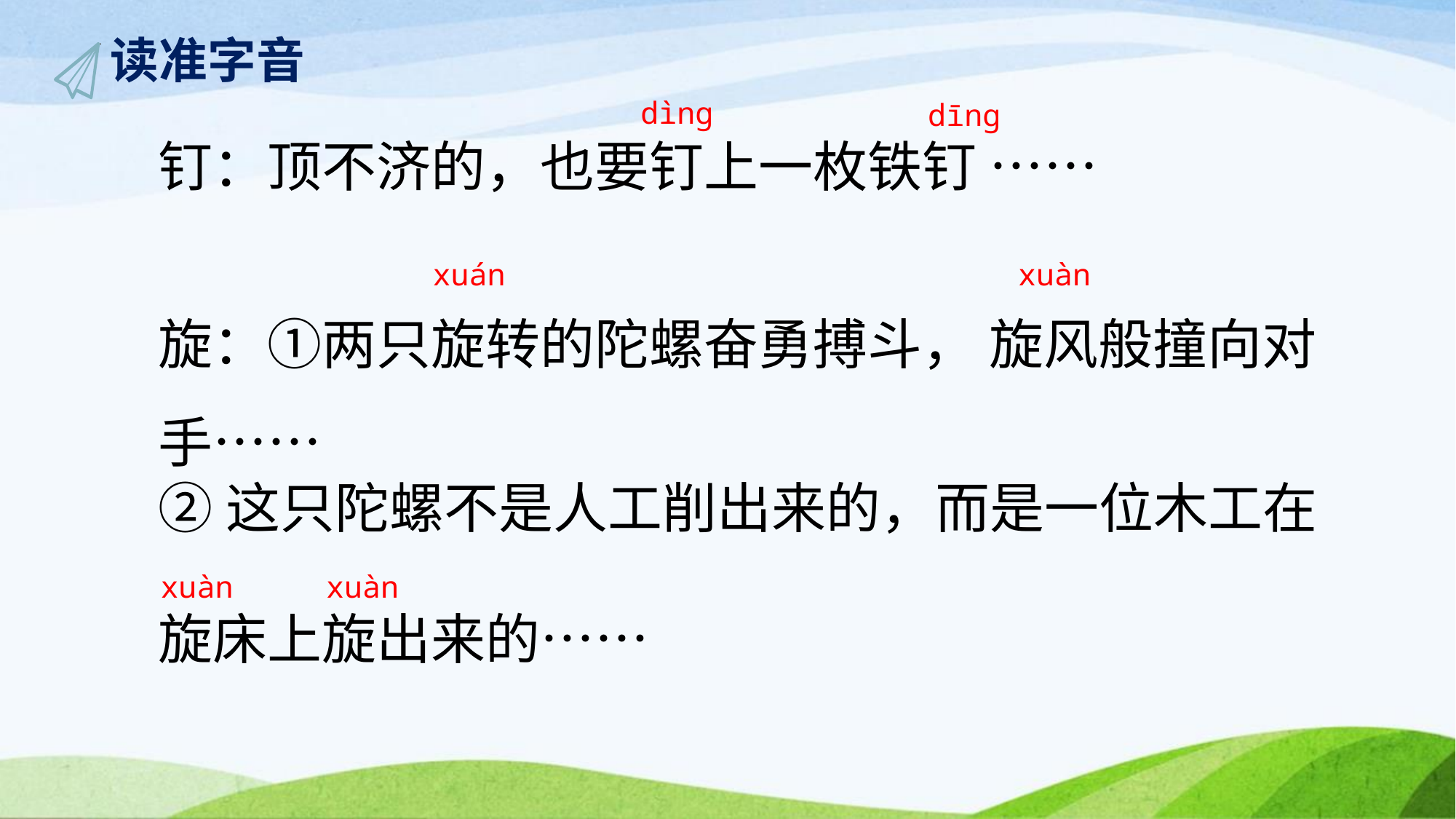

读准字音

dīng
dìng
钉：顶不济的，也要钉上一枚铁钉 ……
xuán
xuàn
旋：①两只旋转的陀螺奋勇搏斗， 旋风般撞向对手……
②这只陀螺不是人工削出来的，而是一位木工在

旋床上旋出来的……

xuàn
xuàn